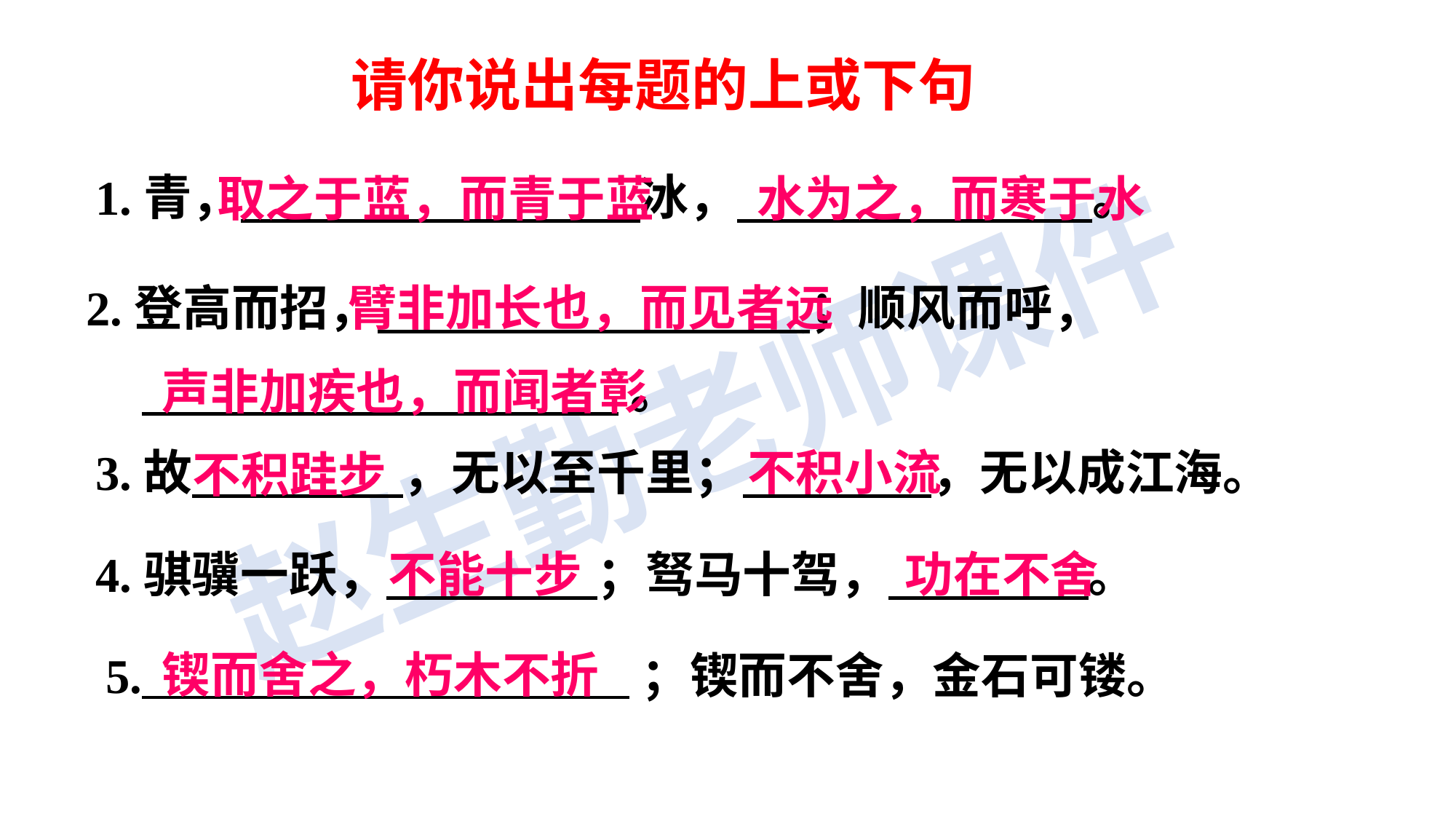

请你说出每题的上或下句
1.青，                                    冰，                                。
取之于蓝，而青于蓝
水为之，而寒于水
2.登高而招，                                       ；顺风而呼，
                                                。
臂非加长也，而见者远
声非加疾也，而闻者彰
3.故                   ，无以至千里；                 ，无以成江海。
不积小流
不积跬步
不能十步
功在不舍
4.骐骥一跃，                   ；驽马十驾，                  。
锲而舍之，朽木不折
5.                                        ；锲而不舍，金石可镂。